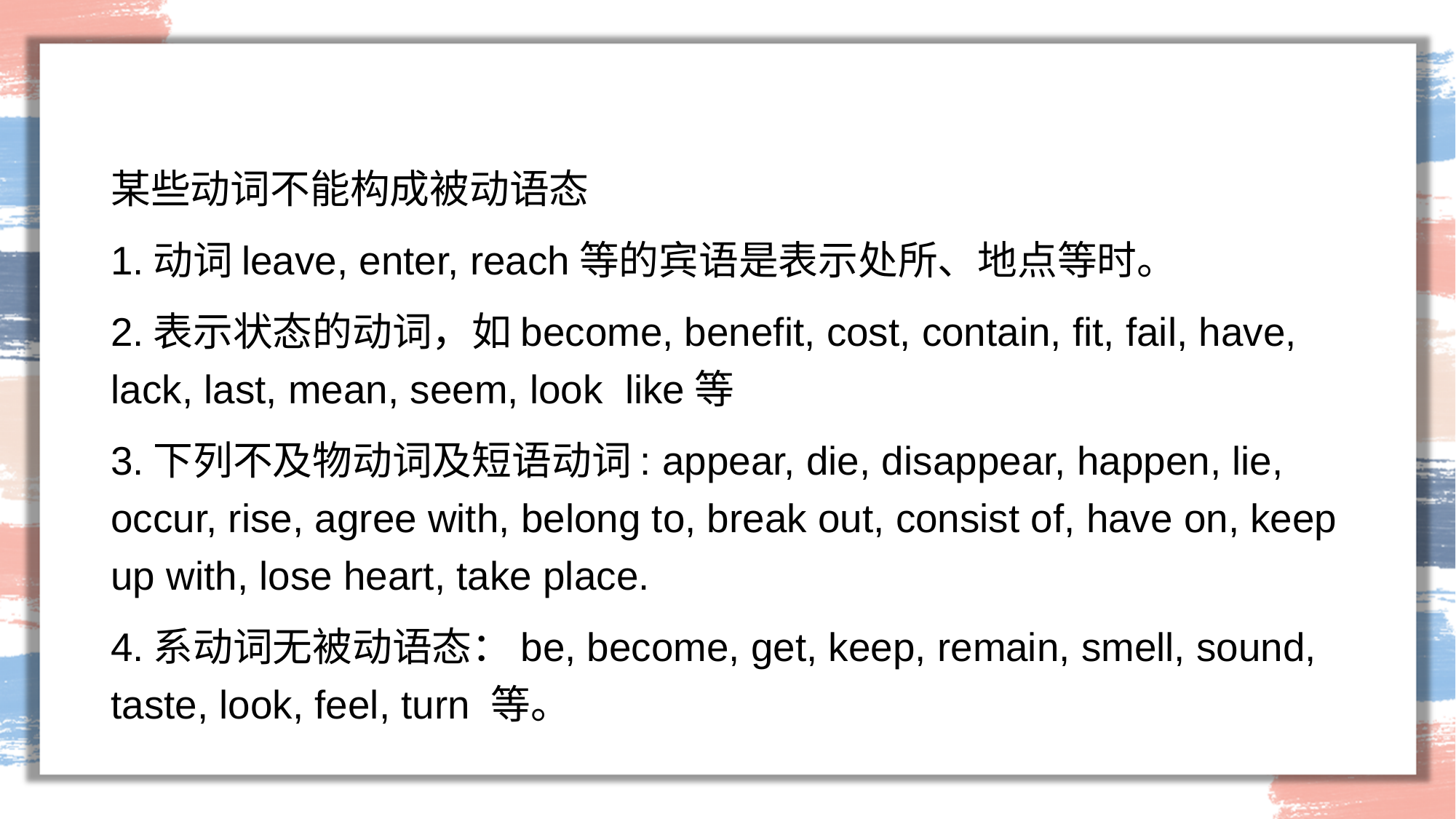

#
某些动词不能构成被动语态
1.动词leave, enter, reach等的宾语是表示处所、地点等时。
2.表示状态的动词，如become, benefit, cost, contain, fit, fail, have, lack, last, mean, seem, look  like等
3.下列不及物动词及短语动词: appear, die, disappear, happen, lie, occur, rise, agree with, belong to, break out, consist of, have on, keep up with, lose heart, take place.
4.系动词无被动语态：be, become, get, keep, remain, smell, sound, taste, look, feel, turn 等。